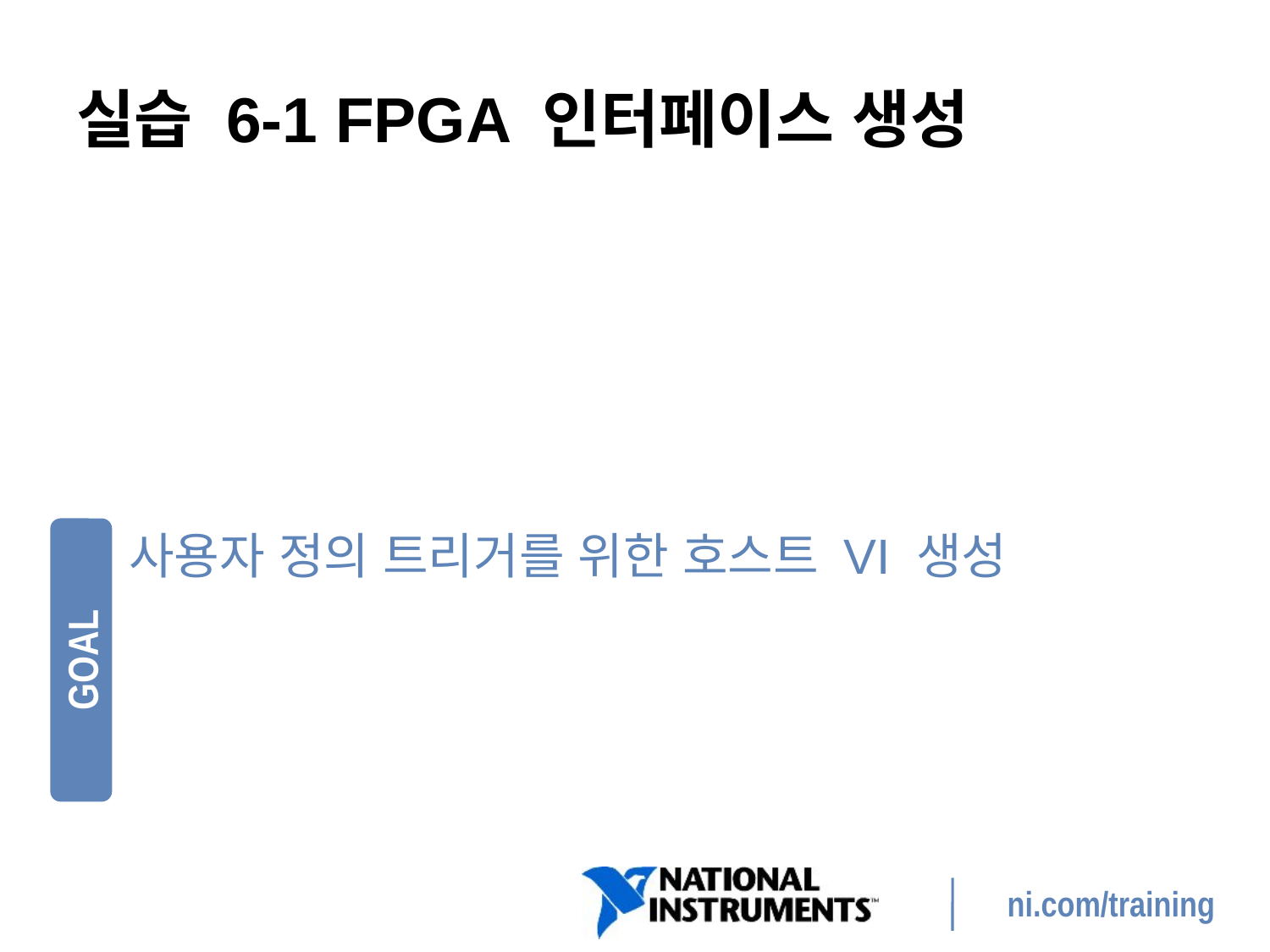

# 실습 6-1 FPGA 인터페이스 생성
사용자 정의 트리거를 위한 호스트 VI 생성